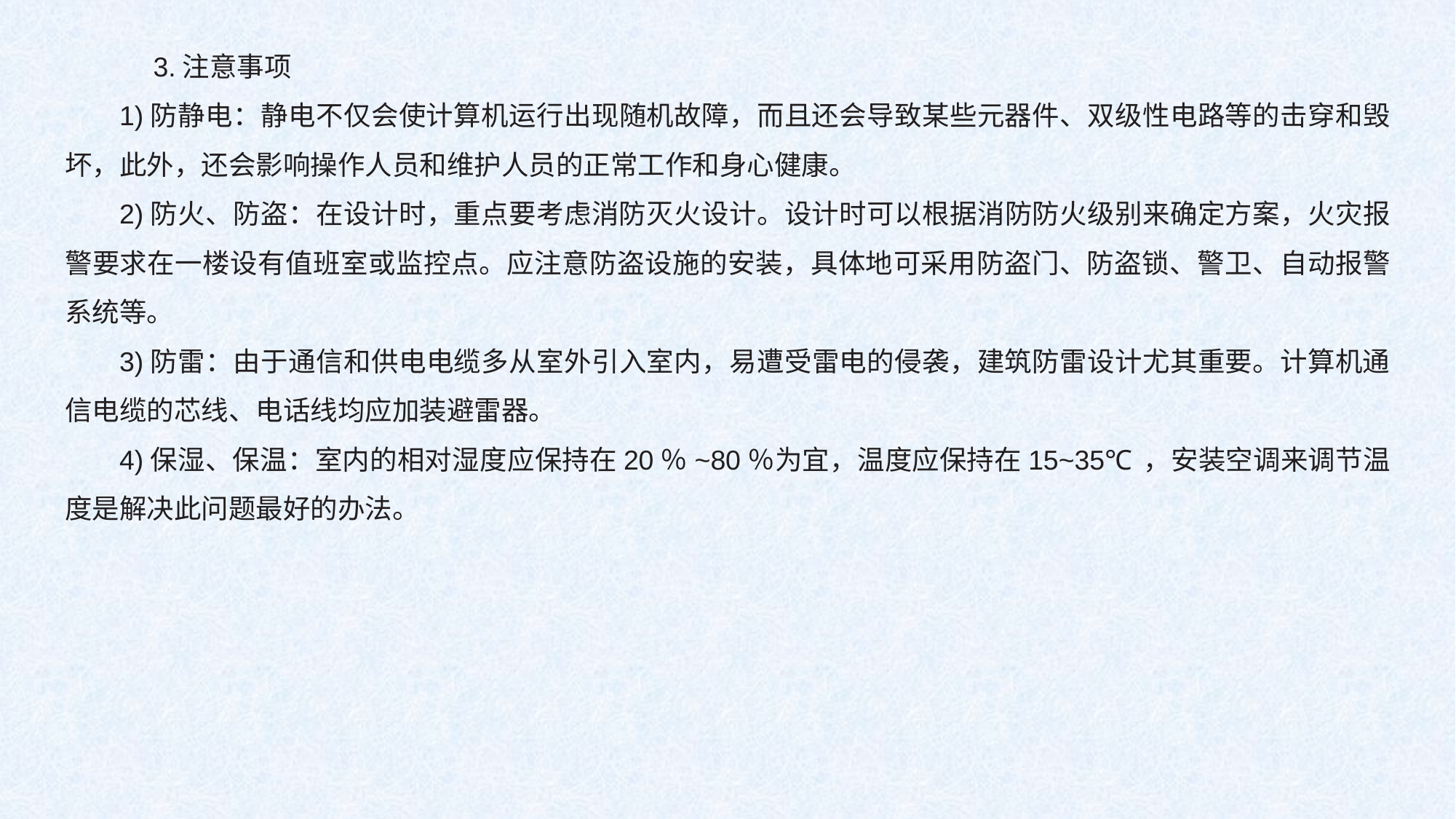

3.注意事项
1)防静电：静电不仅会使计算机运行出现随机故障，而且还会导致某些元器件、双级性电路等的击穿和毁坏，此外，还会影响操作人员和维护人员的正常工作和身心健康。
2)防火、防盗：在设计时，重点要考虑消防灭火设计。设计时可以根据消防防火级别来确定方案，火灾报警要求在一楼设有值班室或监控点。应注意防盗设施的安装，具体地可采用防盗门、防盗锁、警卫、自动报警系统等。
3)防雷：由于通信和供电电缆多从室外引入室内，易遭受雷电的侵袭，建筑防雷设计尤其重要。计算机通信电缆的芯线、电话线均应加装避雷器。
4)保湿、保温：室内的相对湿度应保持在20％~80％为宜，温度应保持在15~35℃，安装空调来调节温度是解决此问题最好的办法。